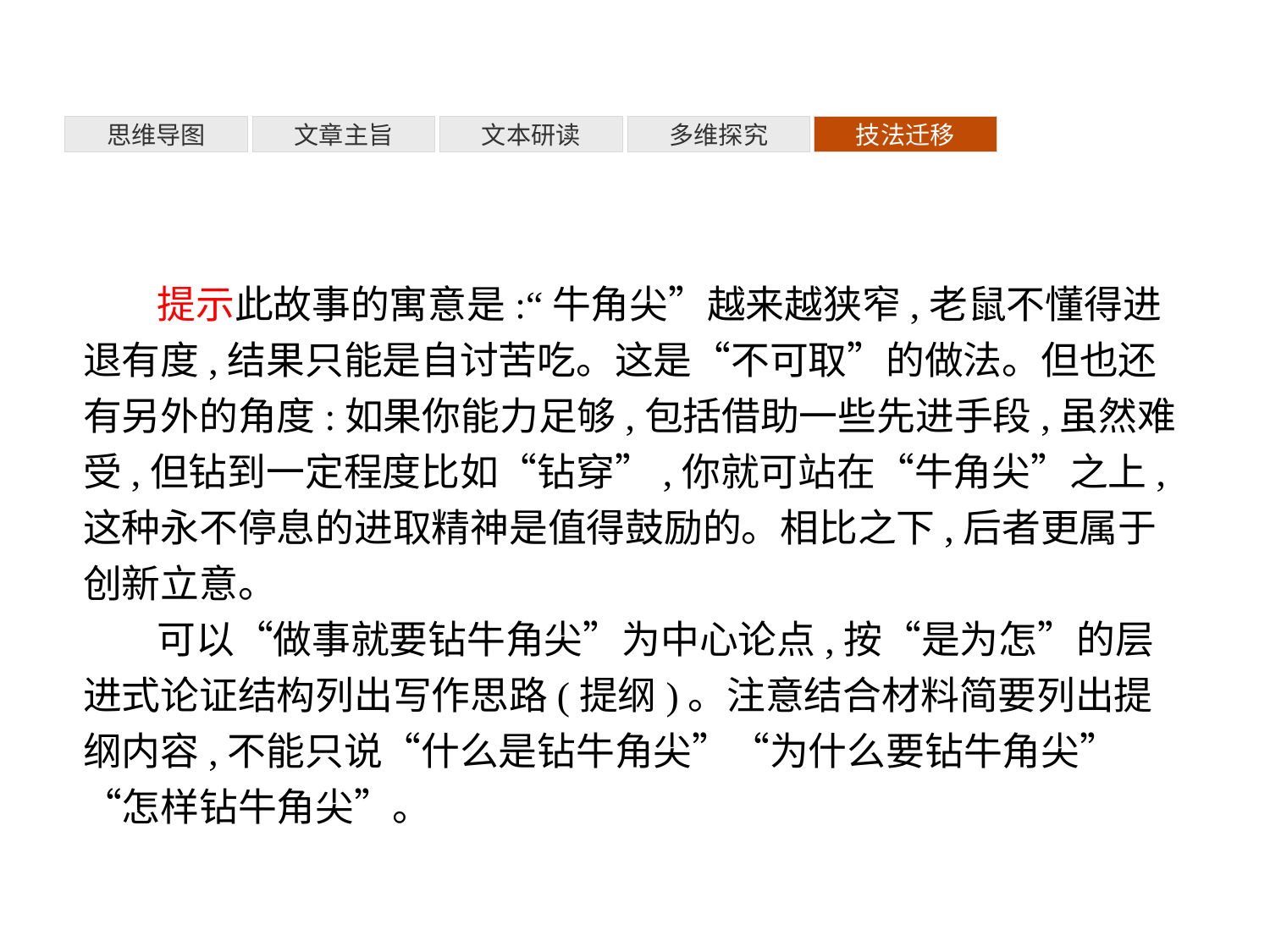

多维探究
思维导图
文章主旨
文本研读
技法迁移
提示此故事的寓意是:“牛角尖”越来越狭窄,老鼠不懂得进退有度,结果只能是自讨苦吃。这是“不可取”的做法。但也还有另外的角度:如果你能力足够,包括借助一些先进手段,虽然难受,但钻到一定程度比如“钻穿”,你就可站在“牛角尖”之上,这种永不停息的进取精神是值得鼓励的。相比之下,后者更属于创新立意。
可以“做事就要钻牛角尖”为中心论点,按“是为怎”的层进式论证结构列出写作思路(提纲)。注意结合材料简要列出提纲内容,不能只说“什么是钻牛角尖”“为什么要钻牛角尖”“怎样钻牛角尖”。